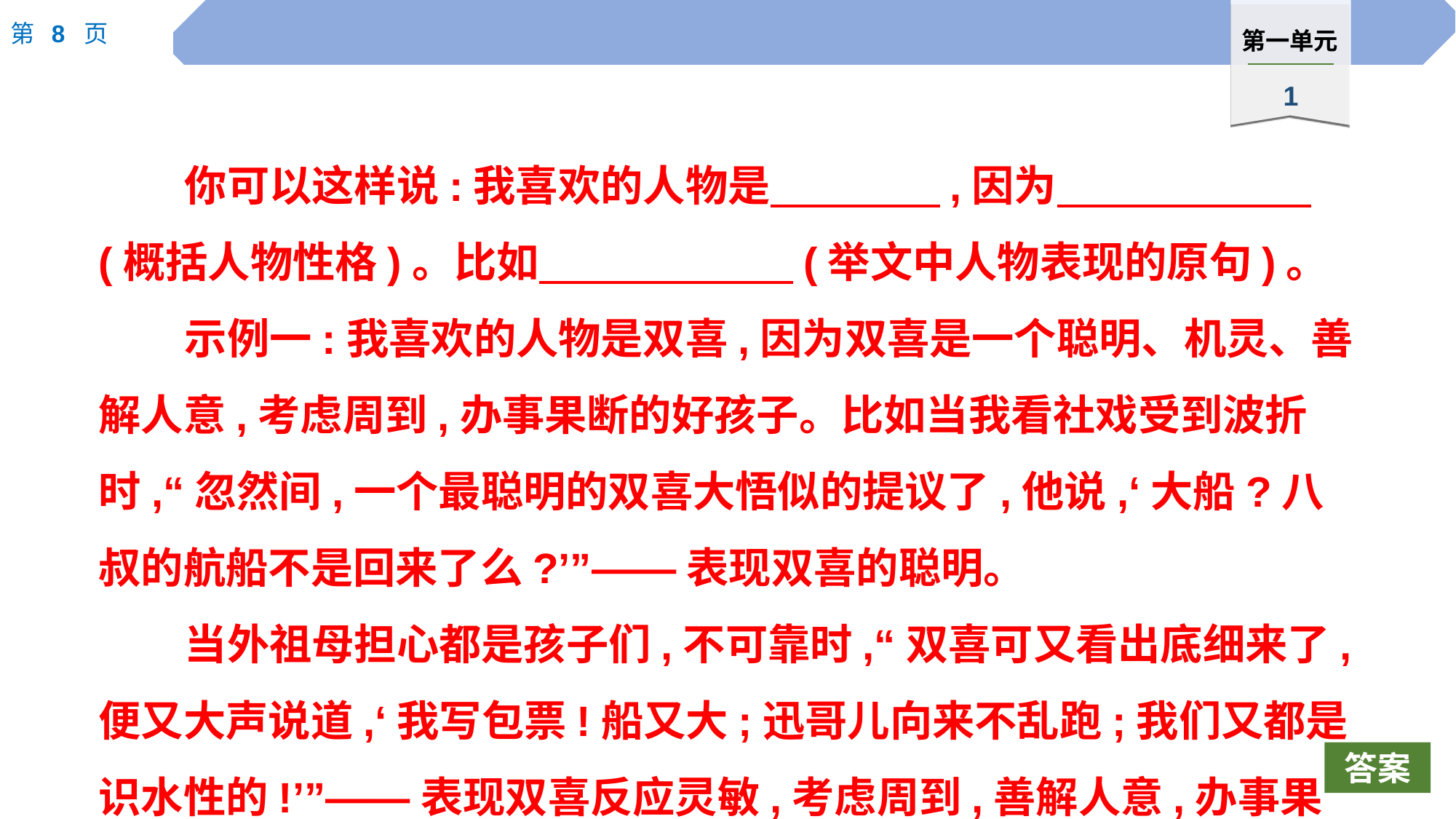

你可以这样说:我喜欢的人物是　　　　,因为　　　　　　(概括人物性格)。比如　　　　　　(举文中人物表现的原句)。
示例一:我喜欢的人物是双喜,因为双喜是一个聪明、机灵、善解人意,考虑周到,办事果断的好孩子。比如当我看社戏受到波折时,“忽然间,一个最聪明的双喜大悟似的提议了,他说,‘大船?八叔的航船不是回来了么?’”——表现双喜的聪明。
当外祖母担心都是孩子们,不可靠时,“双喜可又看出底细来了,便又大声说道,‘我写包票!船又大;迅哥儿向来不乱跑;我们又都是识水性的!’”——表现双喜反应灵敏,考虑周到,善解人意,办事果断。
答案